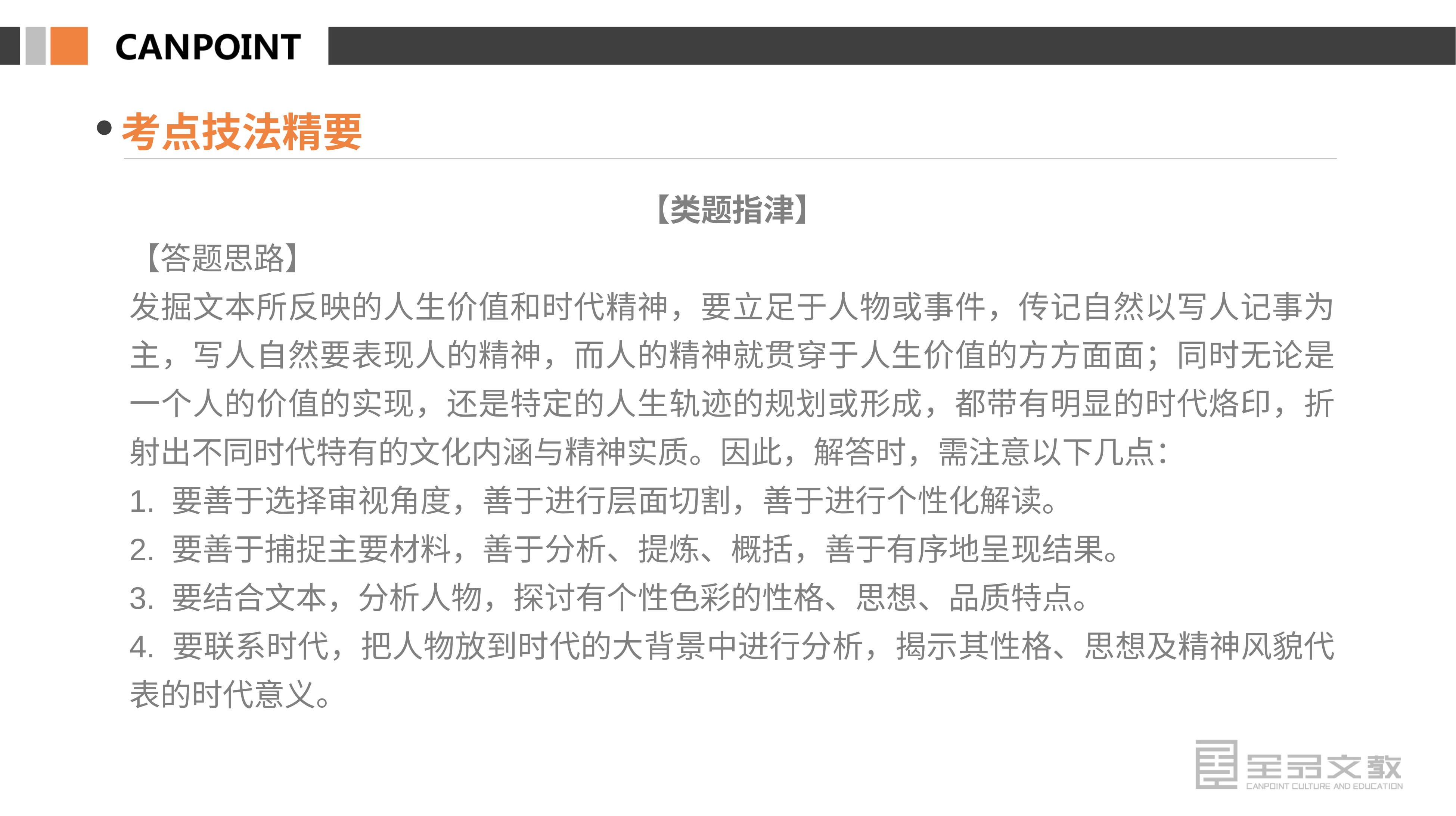

考点技法精要

【类题指津】
【答题思路】
发掘文本所反映的人生价值和时代精神，要立足于人物或事件，传记自然以写人记事为主，写人自然要表现人的精神，而人的精神就贯穿于人生价值的方方面面；同时无论是一个人的价值的实现，还是特定的人生轨迹的规划或形成，都带有明显的时代烙印，折射出不同时代特有的文化内涵与精神实质。因此，解答时，需注意以下几点：
1. 要善于选择审视角度，善于进行层面切割，善于进行个性化解读。
2. 要善于捕捉主要材料，善于分析、提炼、概括，善于有序地呈现结果。
3. 要结合文本，分析人物，探讨有个性色彩的性格、思想、品质特点。
4. 要联系时代，把人物放到时代的大背景中进行分析，揭示其性格、思想及精神风貌代表的时代意义。